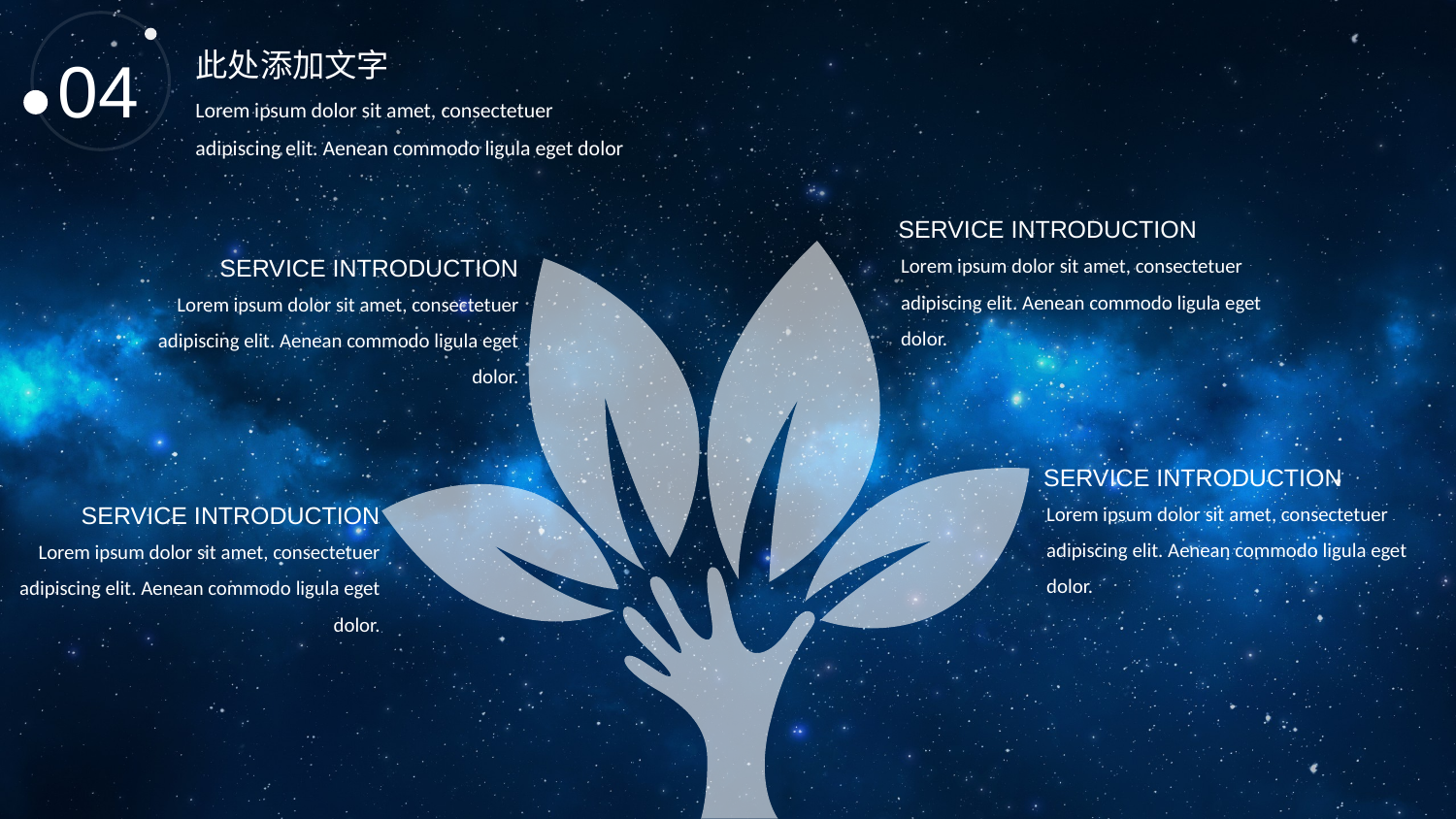

04
此处添加文字
Lorem ipsum dolor sit amet, consectetuer adipiscing elit. Aenean commodo ligula eget dolor
SERVICE INTRODUCTION
Lorem ipsum dolor sit amet, consectetuer adipiscing elit. Aenean commodo ligula eget dolor.

SERVICE INTRODUCTION

Lorem ipsum dolor sit amet, consectetuer adipiscing elit. Aenean commodo ligula eget dolor.
SERVICE INTRODUCTION

Lorem ipsum dolor sit amet, consectetuer adipiscing elit. Aenean commodo ligula eget dolor.
SERVICE INTRODUCTION
Lorem ipsum dolor sit amet, consectetuer adipiscing elit. Aenean commodo ligula eget dolor.